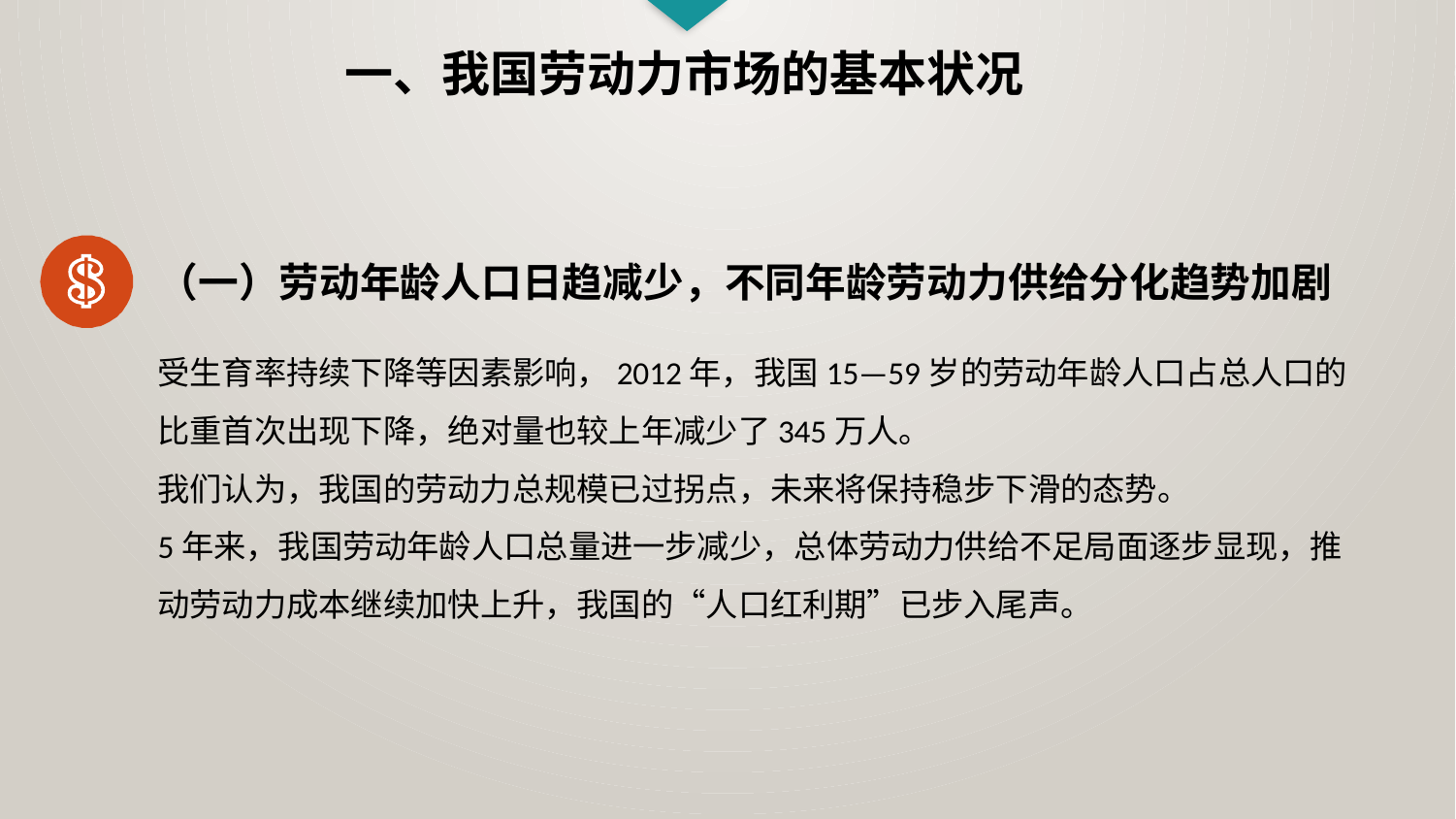

一、我国劳动力市场的基本状况

（一）劳动年龄人口日趋减少，不同年龄劳动力供给分化趋势加剧

受生育率持续下降等因素影响，2012年，我国15—59岁的劳动年龄人口占总人口的比重首次出现下降，绝对量也较上年减少了345万人。
我们认为，我国的劳动力总规模已过拐点，未来将保持稳步下滑的态势。
5年来，我国劳动年龄人口总量进一步减少，总体劳动力供给不足局面逐步显现，推动劳动力成本继续加快上升，我国的“人口红利期”已步入尾声。
45